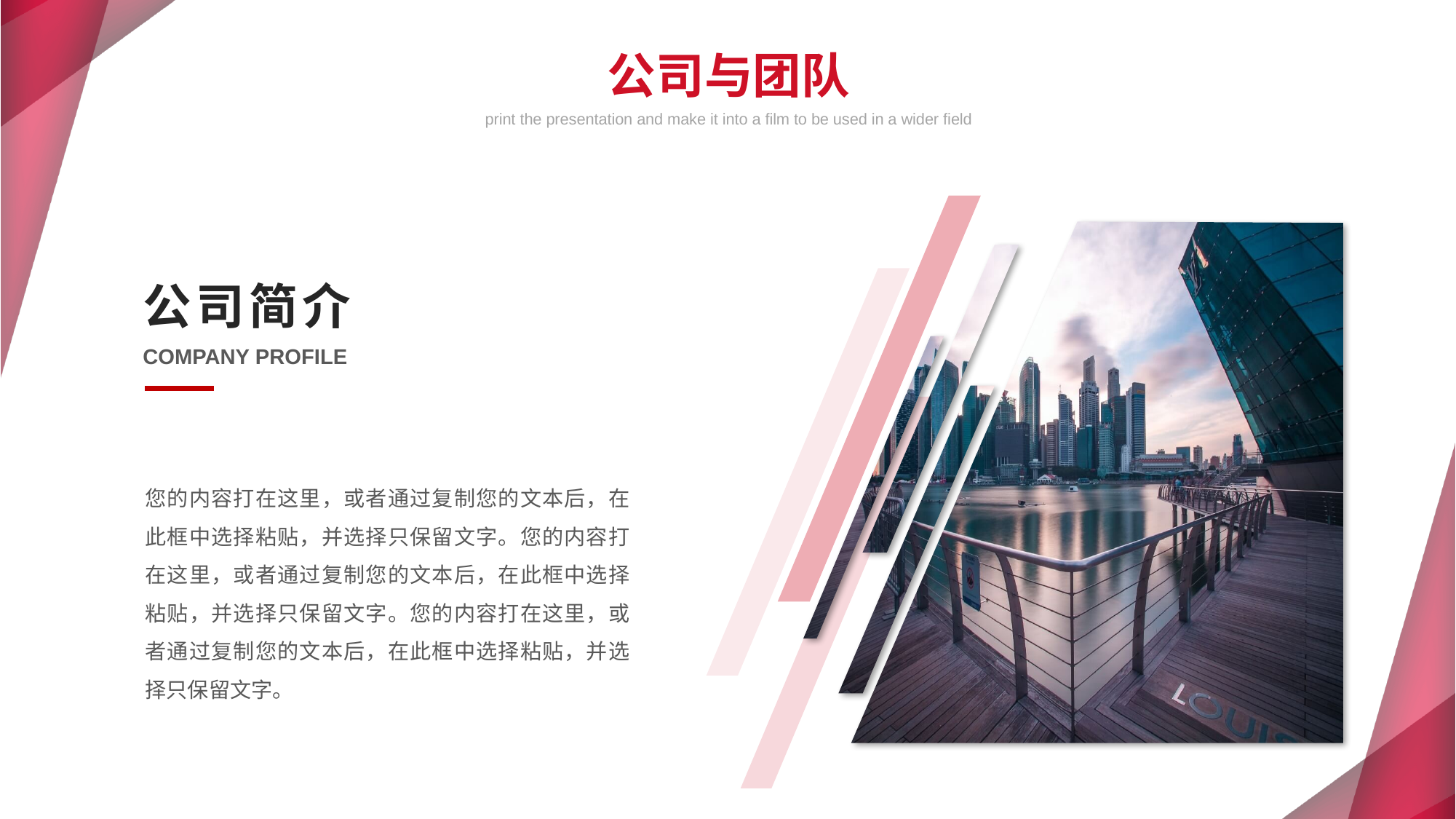

公司与团队
print the presentation and make it into a film to be used in a wider field

公司简介
COMPANY PROFILE
您的内容打在这里，或者通过复制您的文本后，在此框中选择粘贴，并选择只保留文字。您的内容打在这里，或者通过复制您的文本后，在此框中选择粘贴，并选择只保留文字。您的内容打在这里，或者通过复制您的文本后，在此框中选择粘贴，并选择只保留文字。